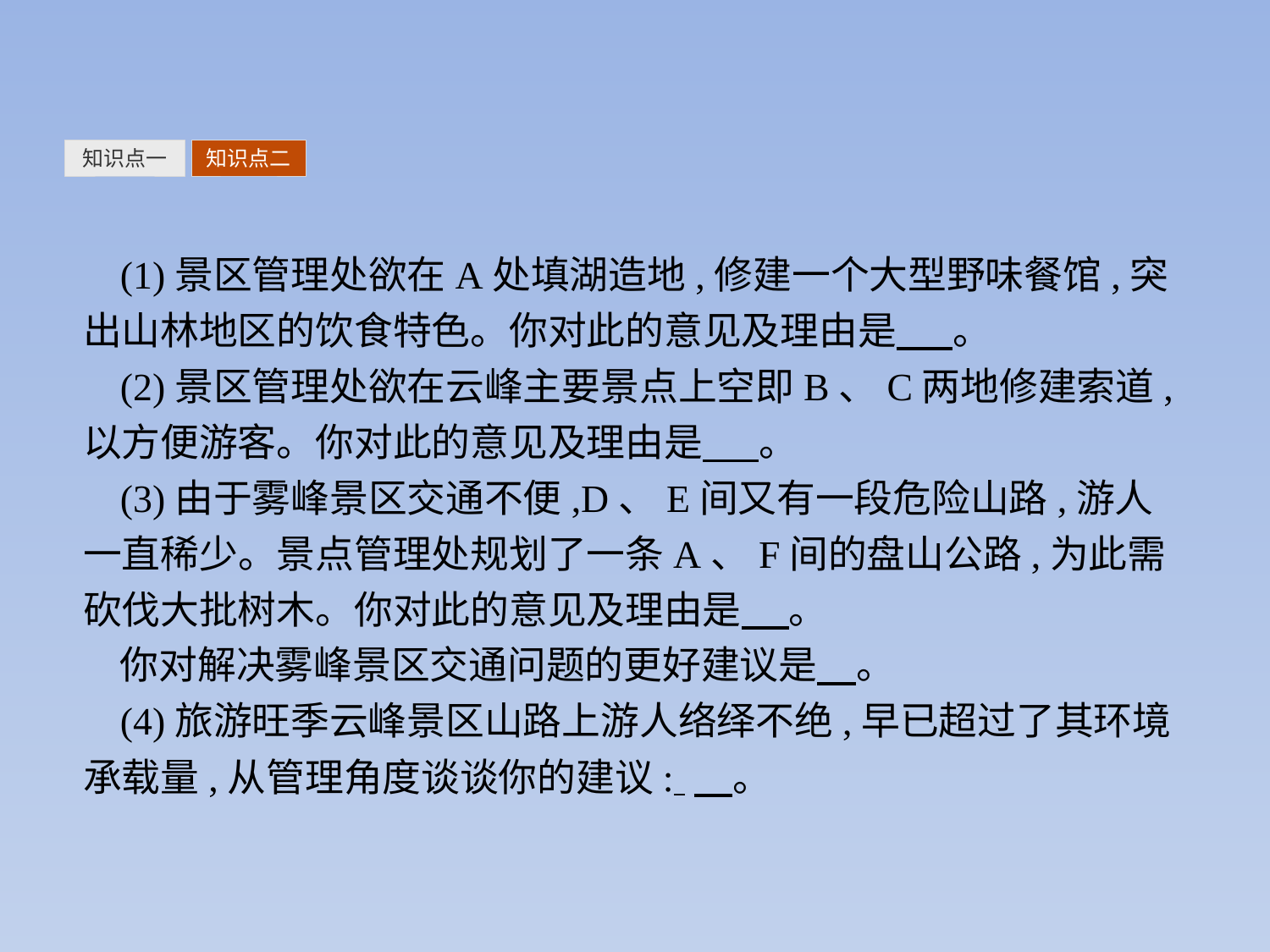

知识点一
知识点二
(1)景区管理处欲在A处填湖造地,修建一个大型野味餐馆,突出山林地区的饮食特色。你对此的意见及理由是  　。
(2)景区管理处欲在云峰主要景点上空即B、C两地修建索道,以方便游客。你对此的意见及理由是  　。
(3)由于雾峰景区交通不便,D、E间又有一段危险山路,游人一直稀少。景点管理处规划了一条A、F间的盘山公路,为此需砍伐大批树木。你对此的意见及理由是 　。
你对解决雾峰景区交通问题的更好建议是　。
(4)旅游旺季云峰景区山路上游人络绎不绝,早已超过了其环境承载量,从管理角度谈谈你的建议: 　。